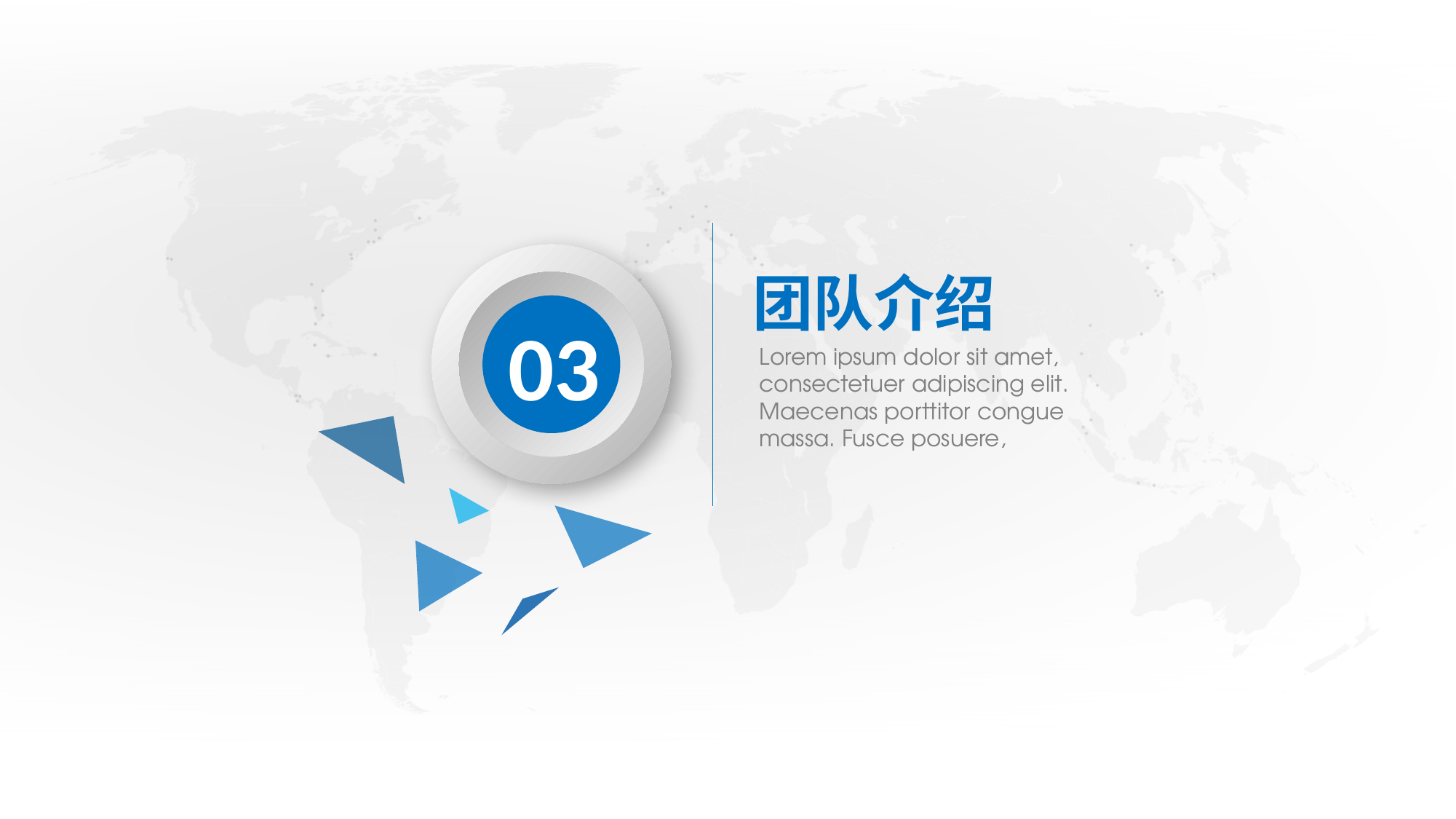

团队介绍
03
Lorem ipsum dolor sit amet, consectetuer adipiscing elit. Maecenas porttitor congue massa. Fusce posuere,